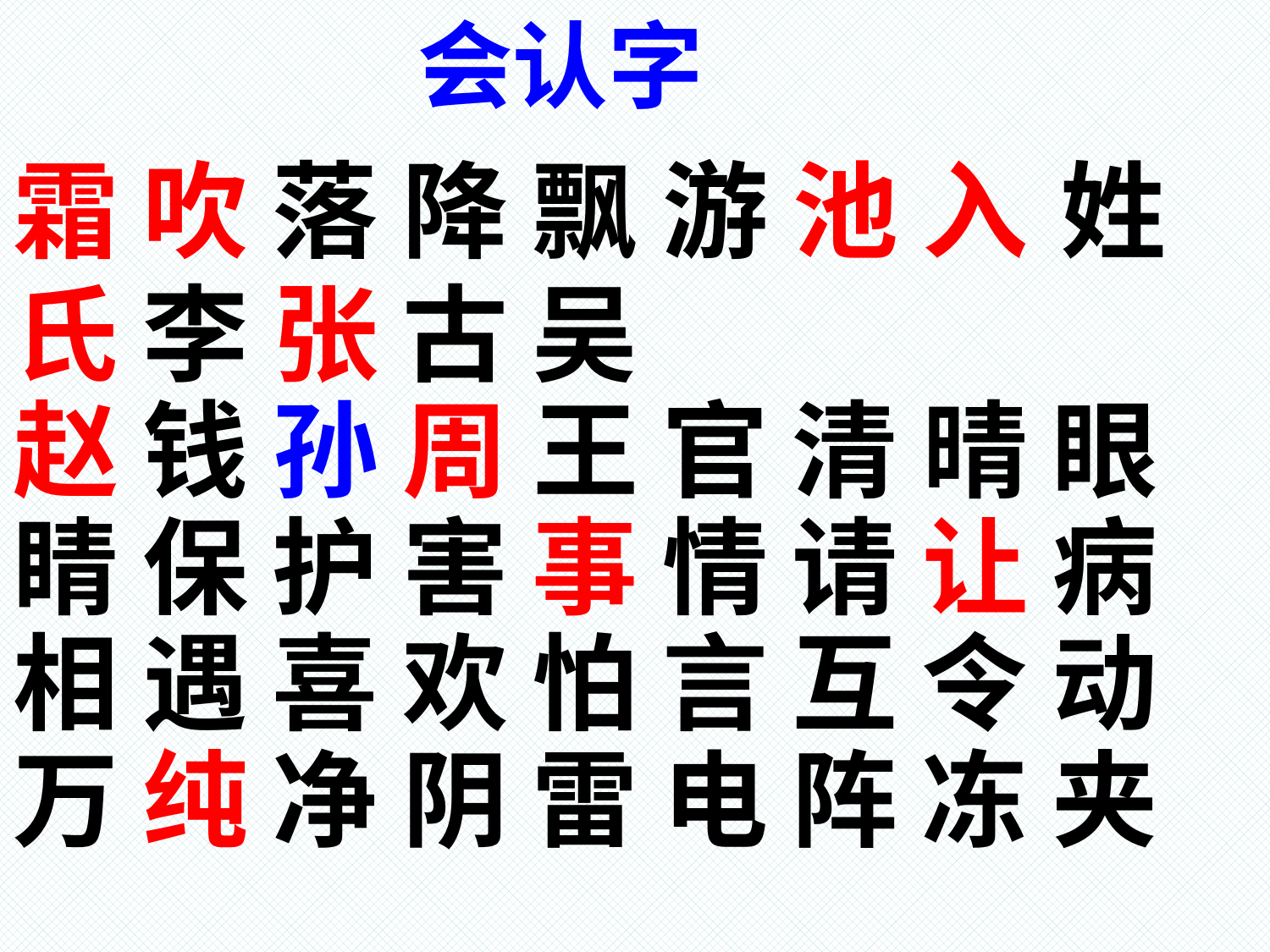

会认字
# 霜 吹 落 降 飘 游 池 入 姓 氏 李 张 古 吴 赵 钱 孙 周 王 官 清 晴 眼 睛 保 护 害 事 情 请 让 病 相 遇 喜 欢 怕 言 互 令 动 万 纯 净 阴 雷 电 阵 冻 夹